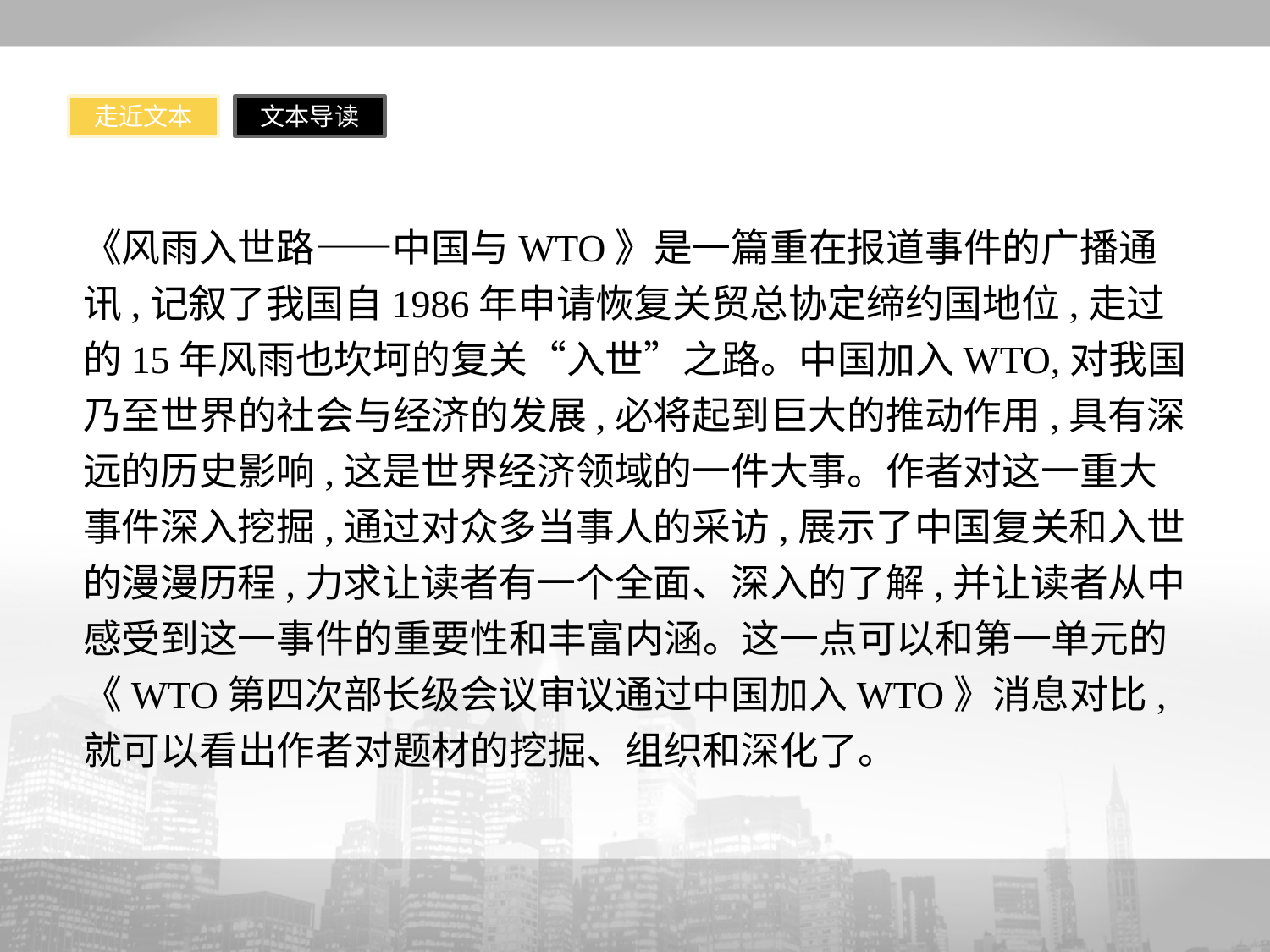

走近文本
文本导读
《风雨入世路——中国与WTO》是一篇重在报道事件的广播通讯,记叙了我国自1986年申请恢复关贸总协定缔约国地位,走过的15年风雨也坎坷的复关“入世”之路。中国加入WTO,对我国乃至世界的社会与经济的发展,必将起到巨大的推动作用,具有深远的历史影响,这是世界经济领域的一件大事。作者对这一重大事件深入挖掘,通过对众多当事人的采访,展示了中国复关和入世的漫漫历程,力求让读者有一个全面、深入的了解,并让读者从中感受到这一事件的重要性和丰富内涵。这一点可以和第一单元的《WTO第四次部长级会议审议通过中国加入WTO》消息对比,就可以看出作者对题材的挖掘、组织和深化了。